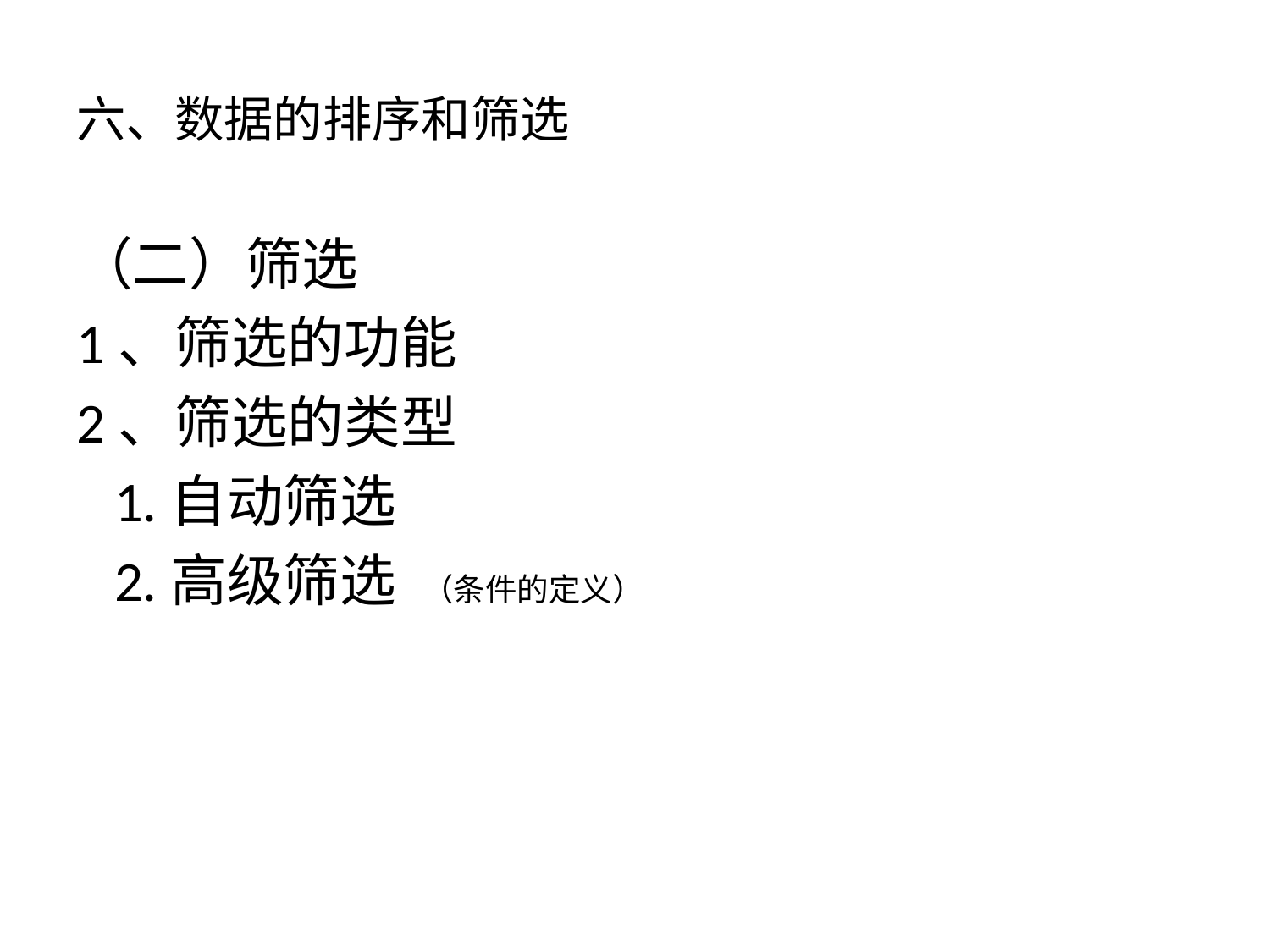

# 六、数据的排序和筛选
（二）筛选
1、筛选的功能
2、筛选的类型
   1.自动筛选
   2.高级筛选  （条件的定义）